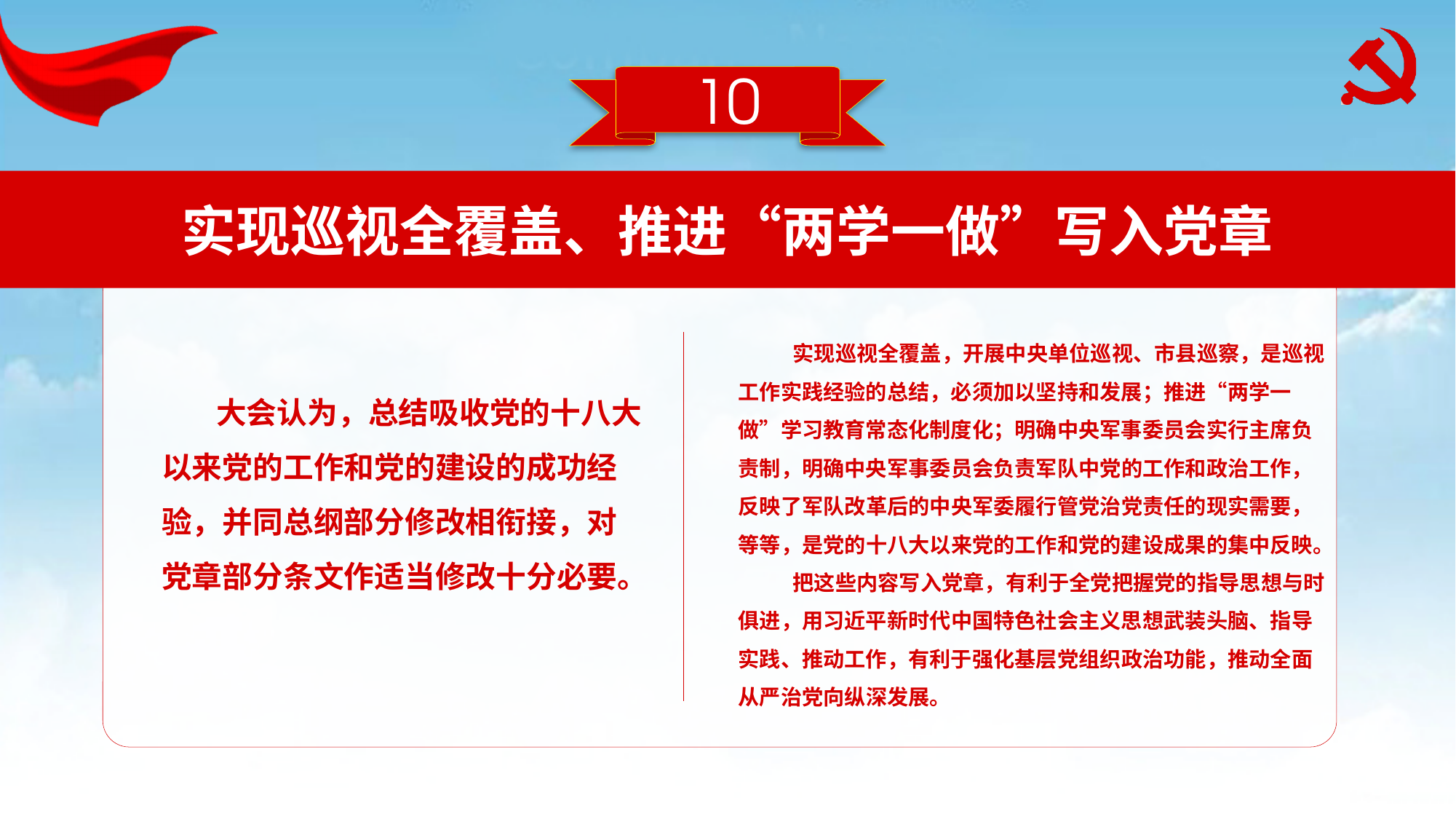

10
实现巡视全覆盖、推进“两学一做”写入党章

实现巡视全覆盖，开展中央单位巡视、市县巡察，是巡视工作实践经验的总结，必须加以坚持和发展；推进“两学一做”学习教育常态化制度化；明确中央军事委员会实行主席负责制，明确中央军事委员会负责军队中党的工作和政治工作，反映了军队改革后的中央军委履行管党治党责任的现实需要，等等，是党的十八大以来党的工作和党的建设成果的集中反映。
把这些内容写入党章，有利于全党把握党的指导思想与时俱进，用习近平新时代中国特色社会主义思想武装头脑、指导实践、推动工作，有利于强化基层党组织政治功能，推动全面从严治党向纵深发展。
大会认为，总结吸收党的十八大以来党的工作和党的建设的成功经验，并同总纲部分修改相衔接，对党章部分条文作适当修改十分必要。
.